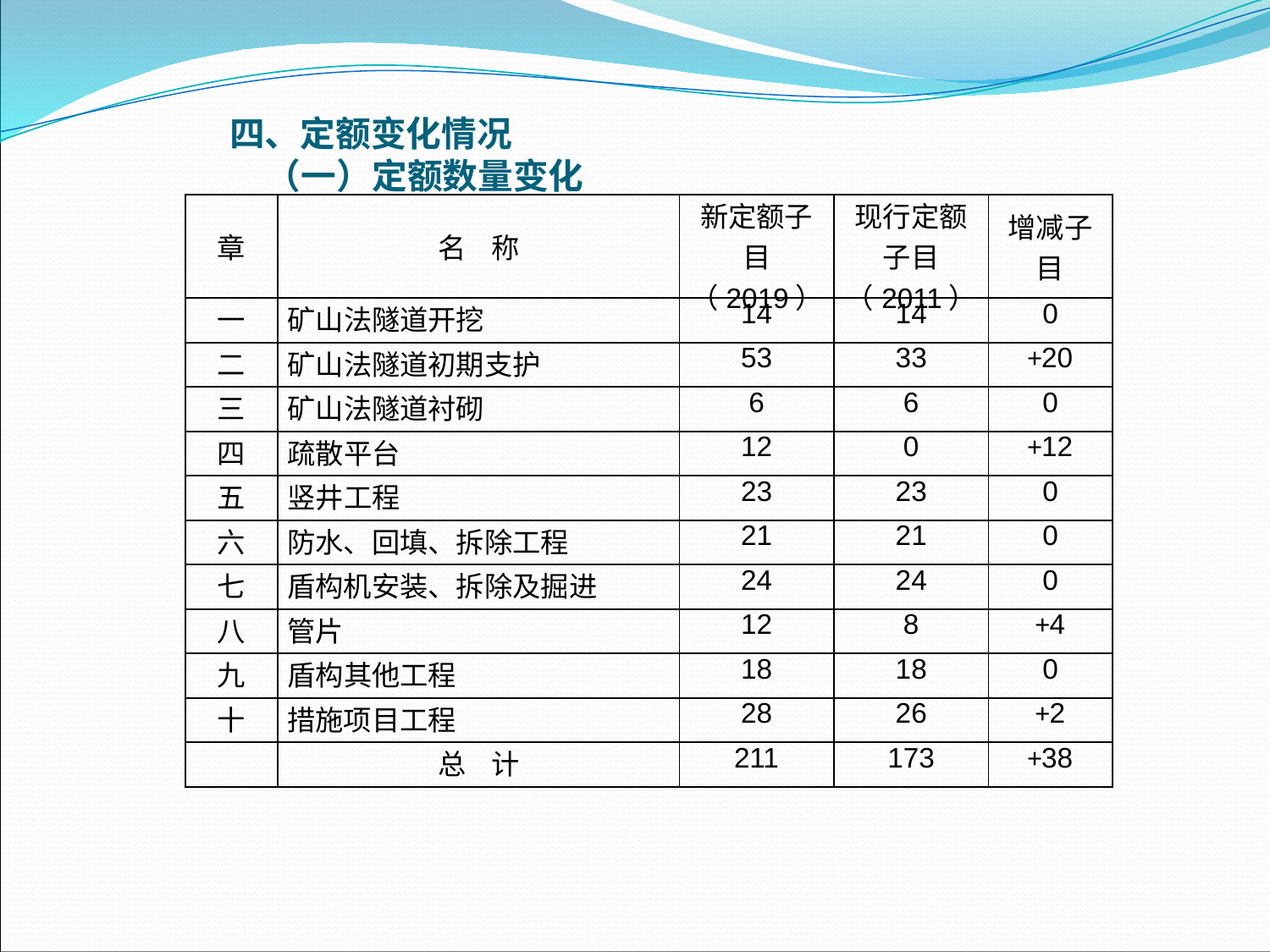

四、定额变化情况（一）定额数量变化
| 章 | 名 称 | 新定额子目（2019） | 现行定额子目（2011） | 增减子目 |
| --- | --- | --- | --- | --- |
| 一 | 矿山法隧道开挖 | 14 | 14 | 0 |
| 二 | 矿山法隧道初期支护 | 53 | 33 | +20 |
| 三 | 矿山法隧道衬砌 | 6 | 6 | 0 |
| 四 | 疏散平台 | 12 | 0 | +12 |
| 五 | 竖井工程 | 23 | 23 | 0 |
| 六 | 防水、回填、拆除工程 | 21 | 21 | 0 |
| 七 | 盾构机安装、拆除及掘进 | 24 | 24 | 0 |
| 八 | 管片 | 12 | 8 | +4 |
| 九 | 盾构其他工程 | 18 | 18 | 0 |
| 十 | 措施项目工程 | 28 | 26 | +2 |
|  | 总 计 | 211 | 173 | +38 |
74